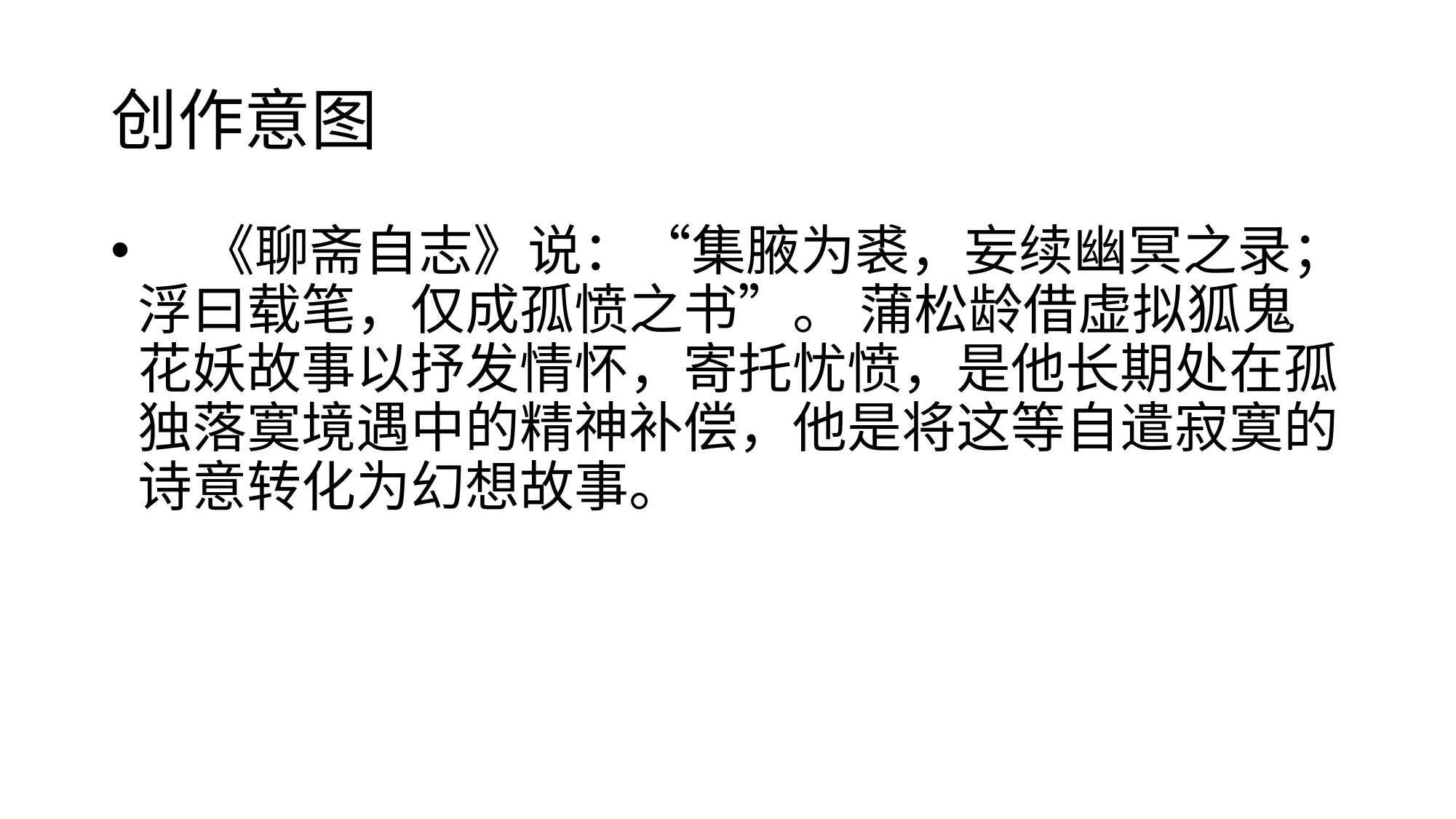

# 创作意图
    《聊斋自志》说：“集腋为裘，妄续幽冥之录；浮曰载笔，仅成孤愤之书”。 蒲松龄借虚拟狐鬼花妖故事以抒发情怀，寄托忧愤，是他长期处在孤独落寞境遇中的精神补偿，他是将这等自遣寂寞的诗意转化为幻想故事。